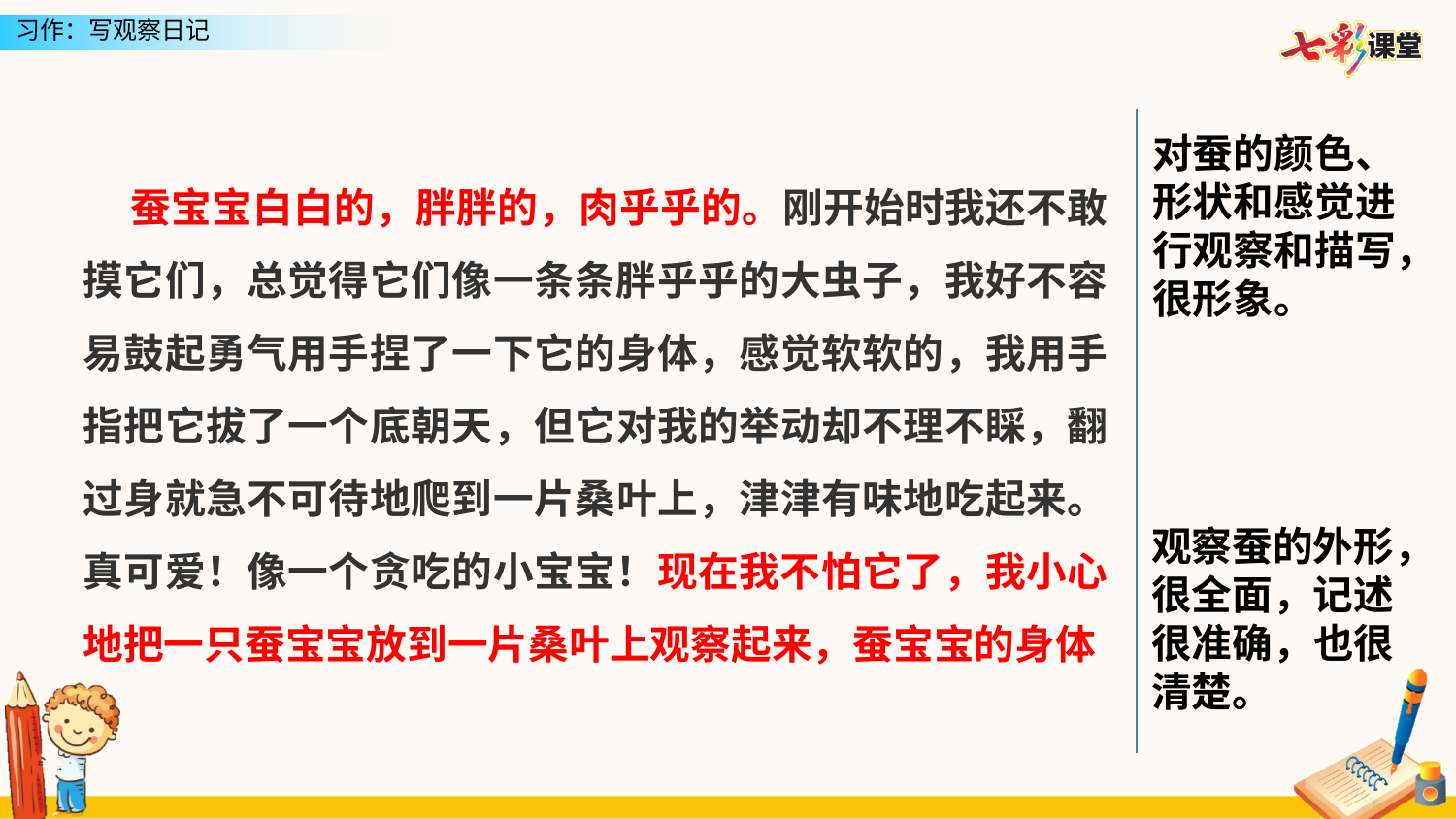

对蚕的颜色、形状和感觉进行观察和描写，很形象。
    蚕宝宝白白的，胖胖的，肉乎乎的。刚开始时我还不敢摸它们，总觉得它们像一条条胖乎乎的大虫子，我好不容易鼓起勇气用手捏了一下它的身体，感觉软软的，我用手指把它拔了一个底朝天，但它对我的举动却不理不睬，翻过身就急不可待地爬到一片桑叶上，津津有味地吃起来。真可爱！像一个贪吃的小宝宝！现在我不怕它了，我小心地把一只蚕宝宝放到一片桑叶上观察起来，蚕宝宝的身体
观察蚕的外形，很全面，记述很准确，也很清楚。